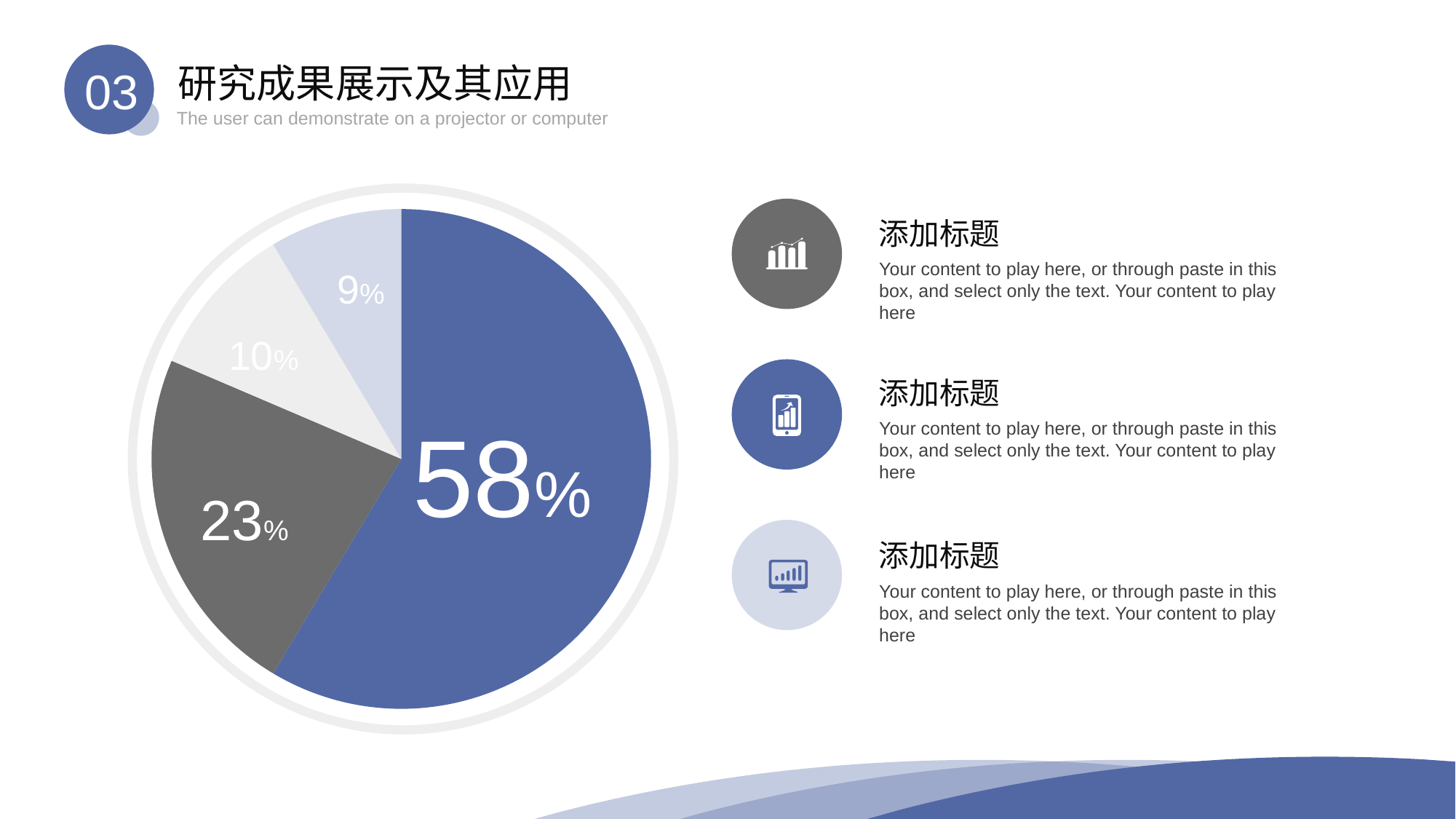

03
研究成果展示及其应用
The user can demonstrate on a projector or computer

### Chart

| Category | 销售额 |
|---|---|
| 第一季度 | 8.2 |
| 第二季度 | 3.2 |
| 第三季度 | 1.4 |
| 第四季度 | 1.2 |
9%
10%
58%
23%

添加标题
Your content to play here, or through paste in this box, and select only the text. Your content to play here

添加标题
Your content to play here, or through paste in this box, and select only the text. Your content to play here

添加标题
Your content to play here, or through paste in this box, and select only the text. Your content to play here